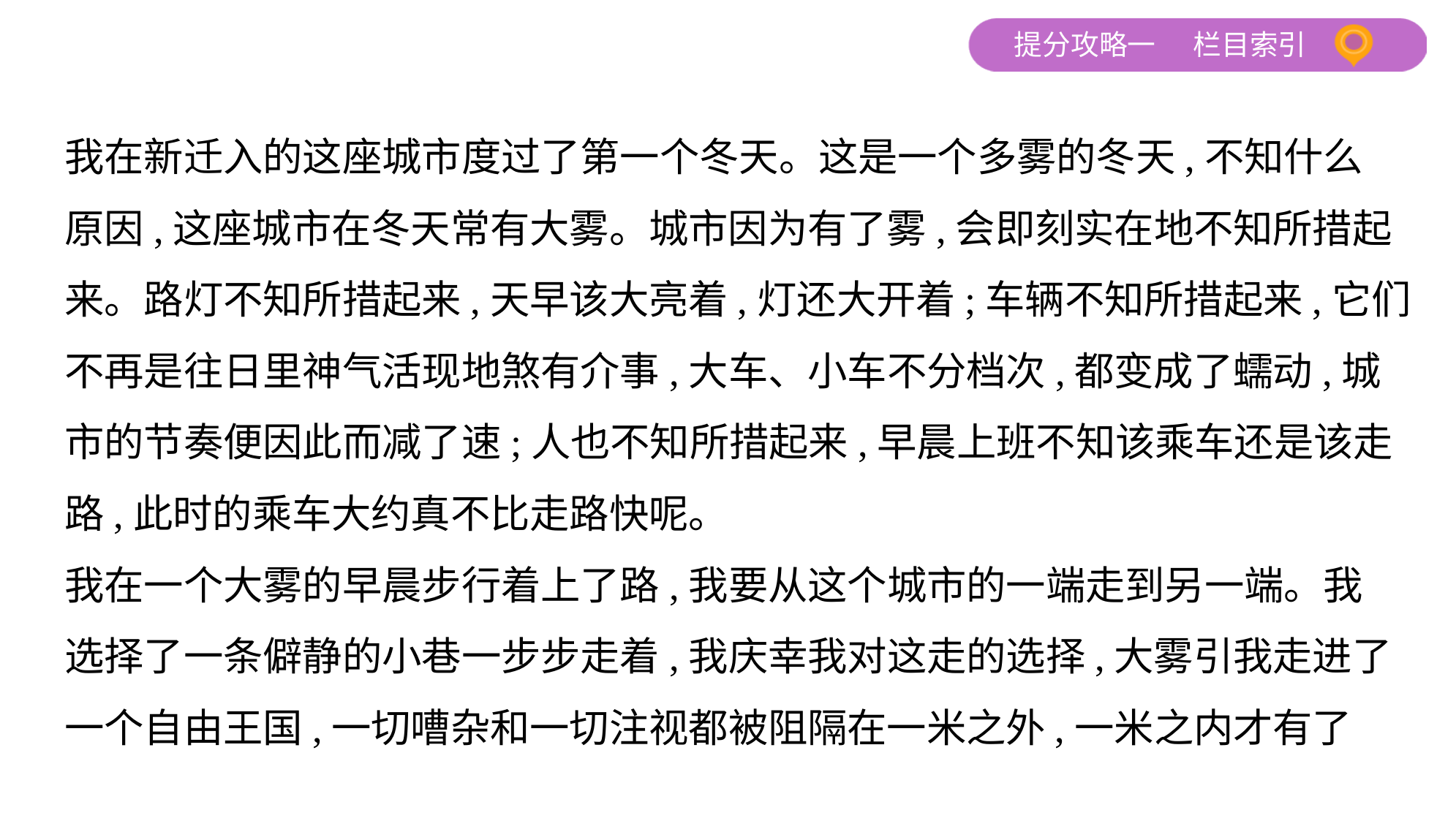

我在新迁入的这座城市度过了第一个冬天。这是一个多雾的冬天,不知什么
原因,这座城市在冬天常有大雾。城市因为有了雾,会即刻实在地不知所措起
来。路灯不知所措起来,天早该大亮着,灯还大开着;车辆不知所措起来,它们
不再是往日里神气活现地煞有介事,大车、小车不分档次,都变成了蠕动,城
市的节奏便因此而减了速;人也不知所措起来,早晨上班不知该乘车还是该走
路,此时的乘车大约真不比走路快呢。
我在一个大雾的早晨步行着上了路,我要从这个城市的一端走到另一端。我
选择了一条僻静的小巷一步步走着,我庆幸我对这走的选择,大雾引我走进了
一个自由王国,一切嘈杂和一切注视都被阻隔在一米之外,一米之内才有了